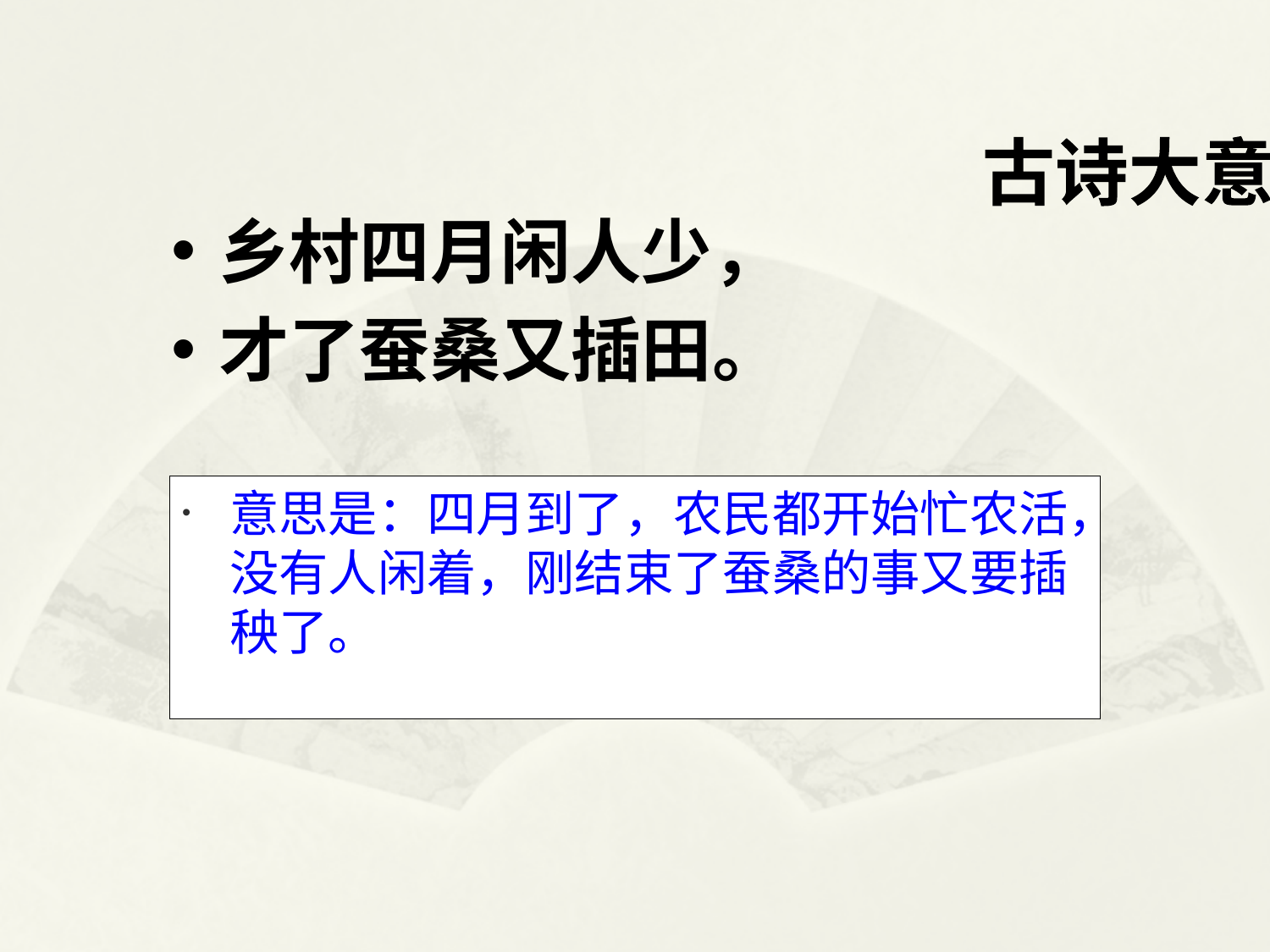

古诗大意
乡村四月闲人少，
才了蚕桑又插田。
意思是：四月到了，农民都开始忙农活，没有人闲着，刚结束了蚕桑的事又要插秧了。